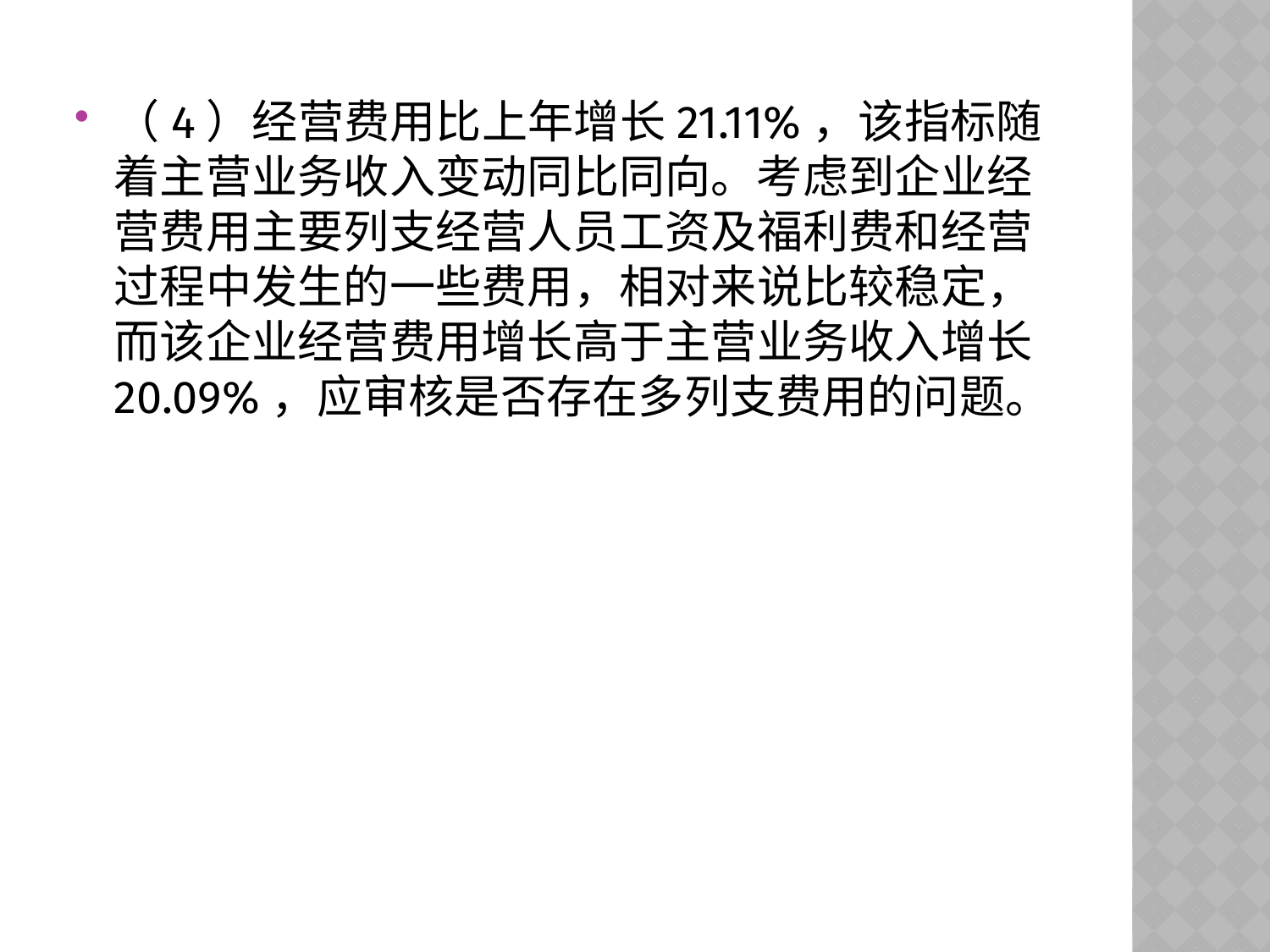

（4）经营费用比上年增长21.11%，该指标随着主营业务收入变动同比同向。考虑到企业经营费用主要列支经营人员工资及福利费和经营过程中发生的一些费用，相对来说比较稳定，而该企业经营费用增长高于主营业务收入增长20.09%，应审核是否存在多列支费用的问题。